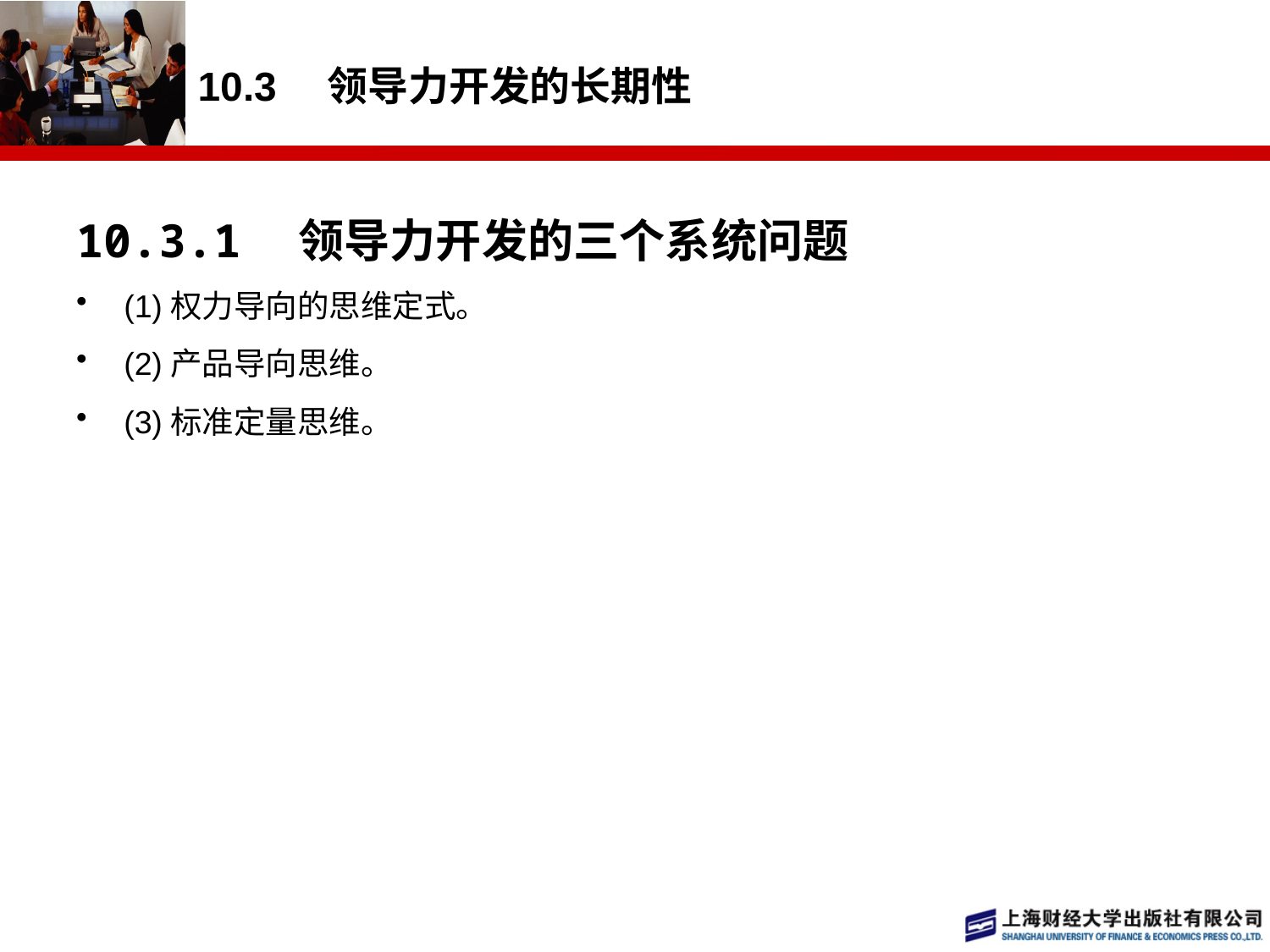

# 10.3　领导力开发的长期性
10.3.1　领导力开发的三个系统问题
(1)权力导向的思维定式。
(2)产品导向思维。
(3)标准定量思维。